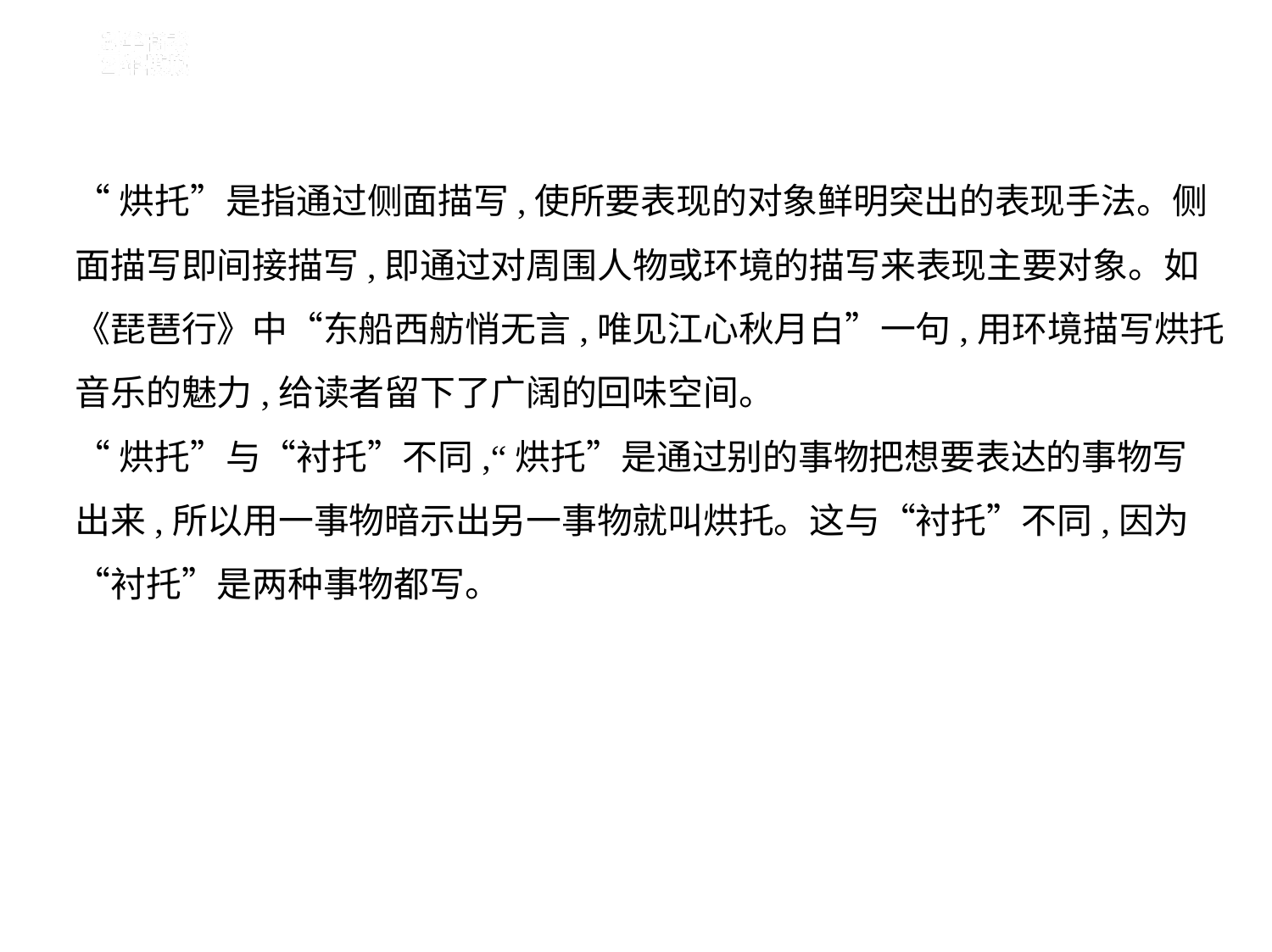

“烘托”是指通过侧面描写,使所要表现的对象鲜明突出的表现手法。侧
面描写即间接描写,即通过对周围人物或环境的描写来表现主要对象。如
《琵琶行》中“东船西舫悄无言,唯见江心秋月白”一句,用环境描写烘托
音乐的魅力,给读者留下了广阔的回味空间。
“烘托”与“衬托”不同,“烘托”是通过别的事物把想要表达的事物写
出来,所以用一事物暗示出另一事物就叫烘托。这与“衬托”不同,因为
“衬托”是两种事物都写。